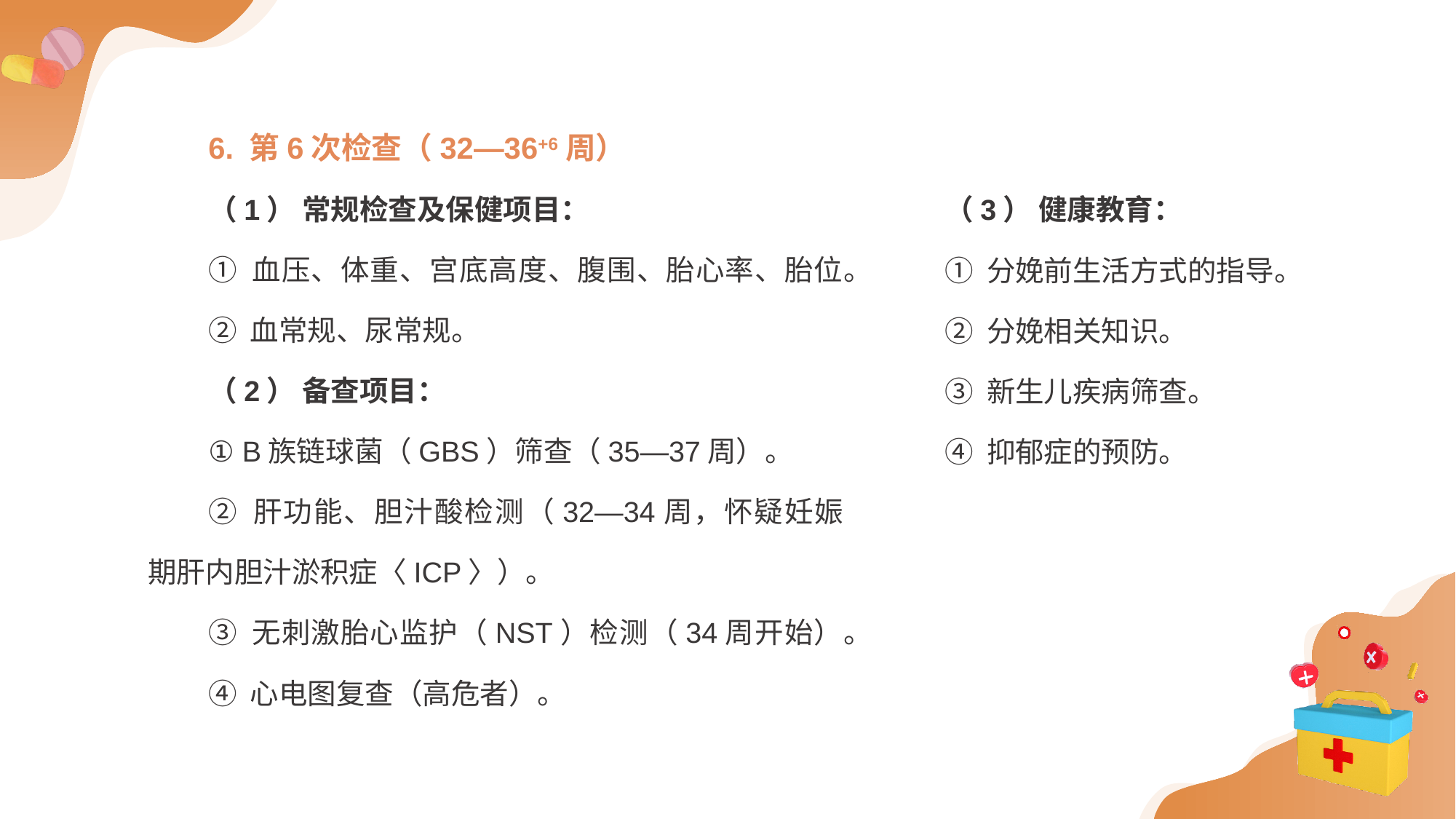

6. 第6次检查（32—36+6周）
（1） 常规检查及保健项目：
① 血压、体重、宫底高度、腹围、胎心率、胎位。
② 血常规、尿常规。
（2） 备查项目：
① B族链球菌（GBS）筛查（35—37周）。
② 肝功能、胆汁酸检测（32—34周，怀疑妊娠期肝内胆汁淤积症〈ICP〉）。
③ 无刺激胎心监护（NST）检测（34周开始）。
④ 心电图复查（高危者）。
（3） 健康教育：
① 分娩前生活方式的指导。
② 分娩相关知识。
③ 新生儿疾病筛查。
④ 抑郁症的预防。